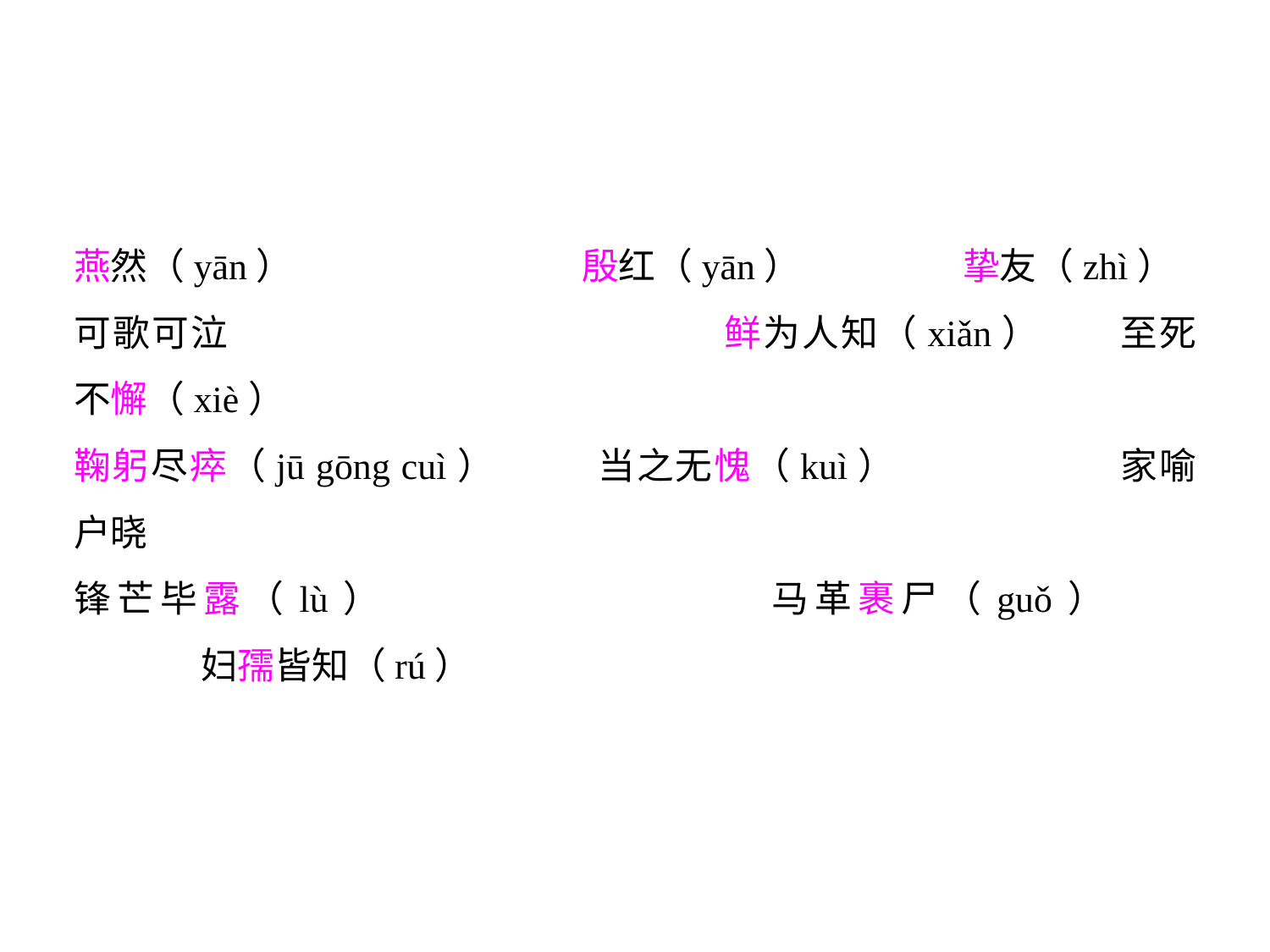

燕然（yān）			殷红（yān）		挚友（zhì）
可歌可泣				鲜为人知（xiǎn）	至死不懈（xiè）
鞠躬尽瘁（jū gōng cuì）	当之无愧（kuì）		家喻户晓
锋芒毕露（lù）			马革裹尸（guǒ）		妇孺皆知（rú）